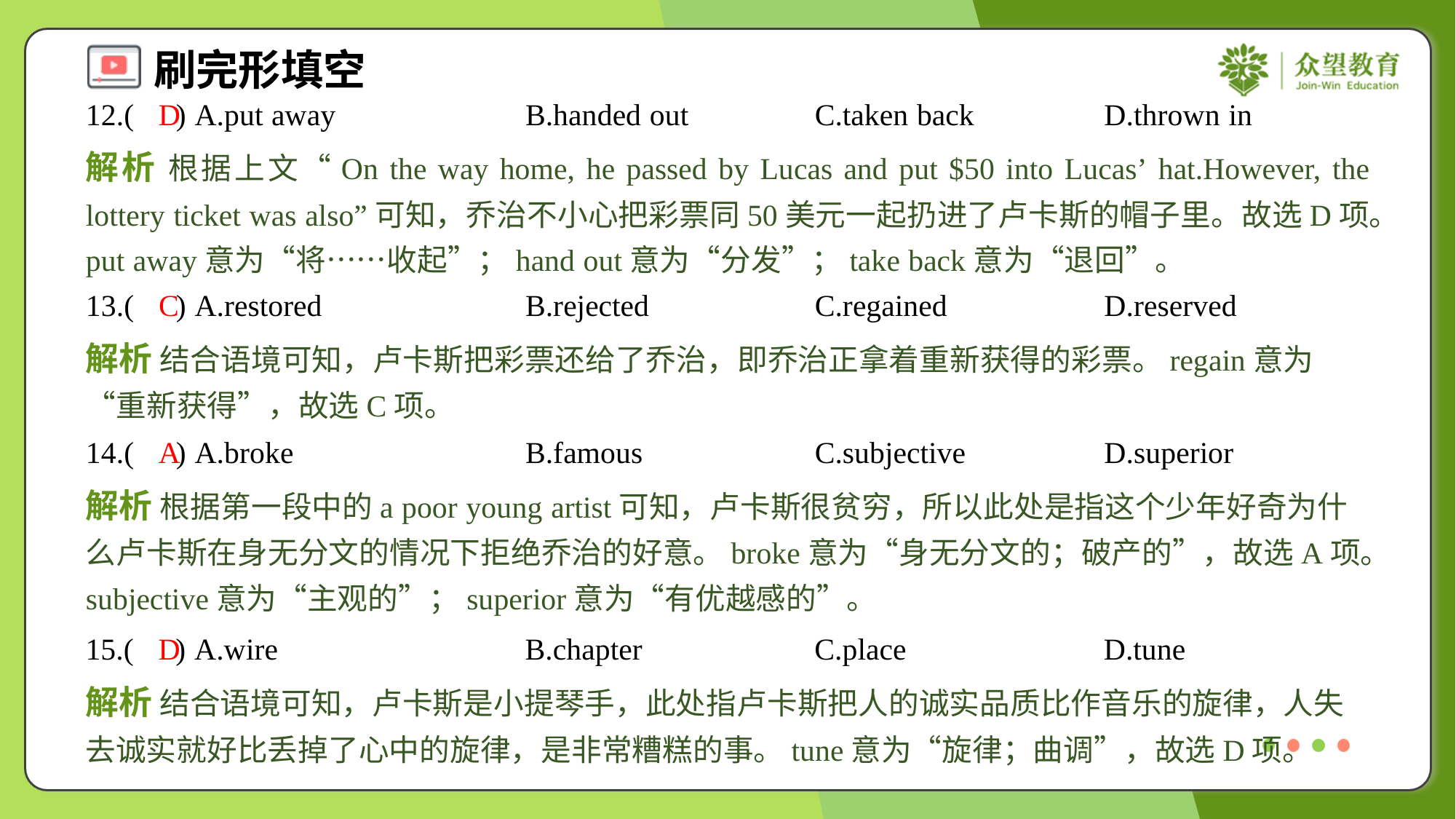

12.(     ) A.put away	B.handed out	C.taken back	D.thrown in
D
解析 根据上文“On the way home, he passed by Lucas and put $50 into Lucas’ hat.However, the lottery ticket was also”可知，乔治不小心把彩票同50美元一起扔进了卢卡斯的帽子里。故选D项。put away意为“将……收起”；hand out意为“分发”；take back意为“退回”。
13.(     ) A.restored	B.rejected	C.regained	D.reserved
C
解析 结合语境可知，卢卡斯把彩票还给了乔治，即乔治正拿着重新获得的彩票。regain意为“重新获得”，故选C项。
14.(     ) A.broke	B.famous	C.subjective	D.superior
A
解析 根据第一段中的a poor young artist可知，卢卡斯很贫穷，所以此处是指这个少年好奇为什么卢卡斯在身无分文的情况下拒绝乔治的好意。broke意为“身无分文的；破产的”，故选A项。subjective意为“主观的”；superior意为“有优越感的”。
15.(     ) A.wire	B.chapter	C.place	D.tune
D
解析 结合语境可知，卢卡斯是小提琴手，此处指卢卡斯把人的诚实品质比作音乐的旋律，人失去诚实就好比丢掉了心中的旋律，是非常糟糕的事。tune意为“旋律；曲调”，故选D项。